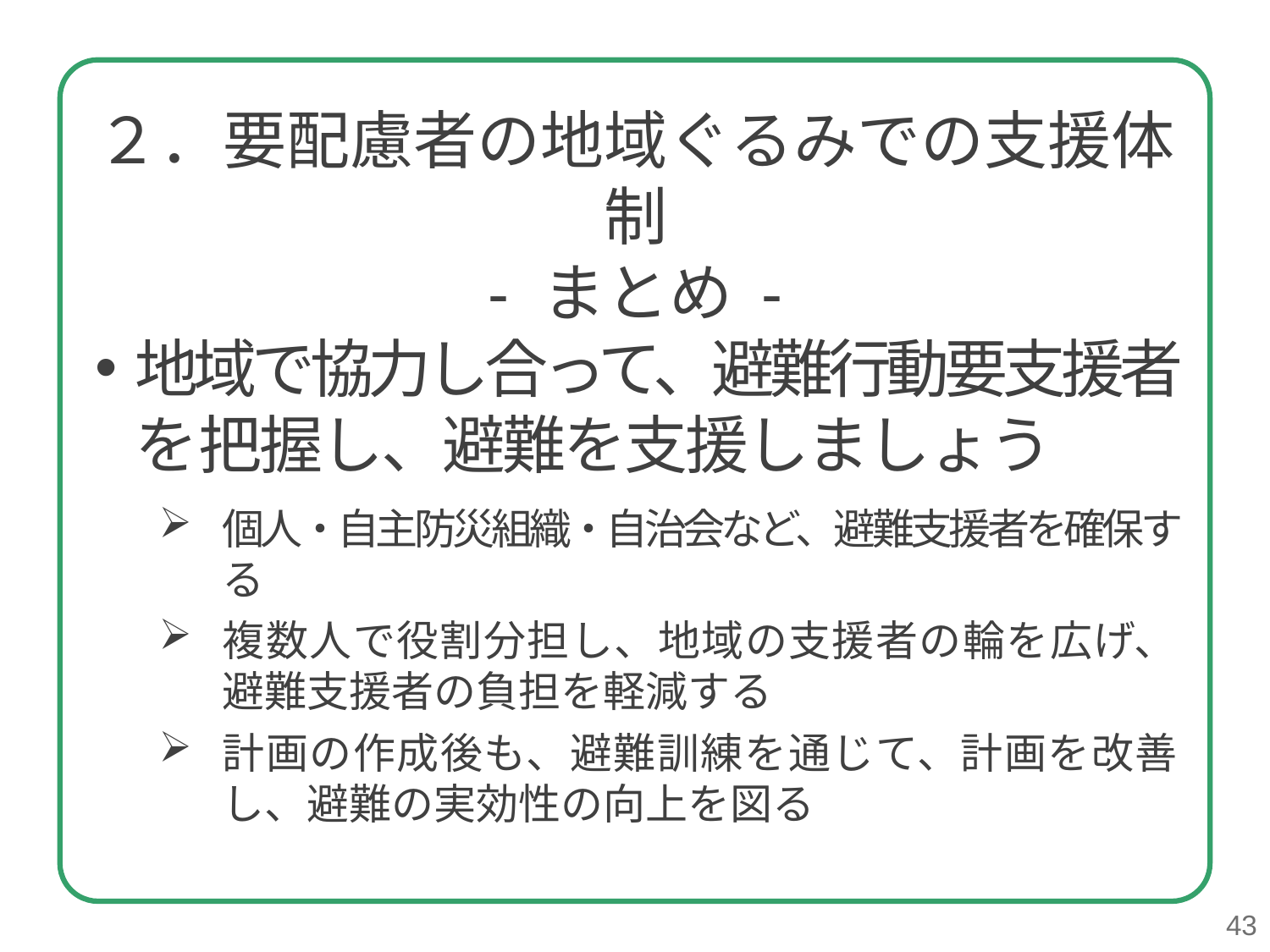

２．要配慮者の地域ぐるみでの支援体制
- まとめ -
地域で協力し合って、避難行動要支援者を把握し、避難を支援しましょう
個人・自主防災組織・自治会など、避難支援者を確保する
複数人で役割分担し、地域の支援者の輪を広げ、
避難支援者の負担を軽減する
計画の作成後も、避難訓練を通じて、計画を改善し、避難の実効性の向上を図る
43